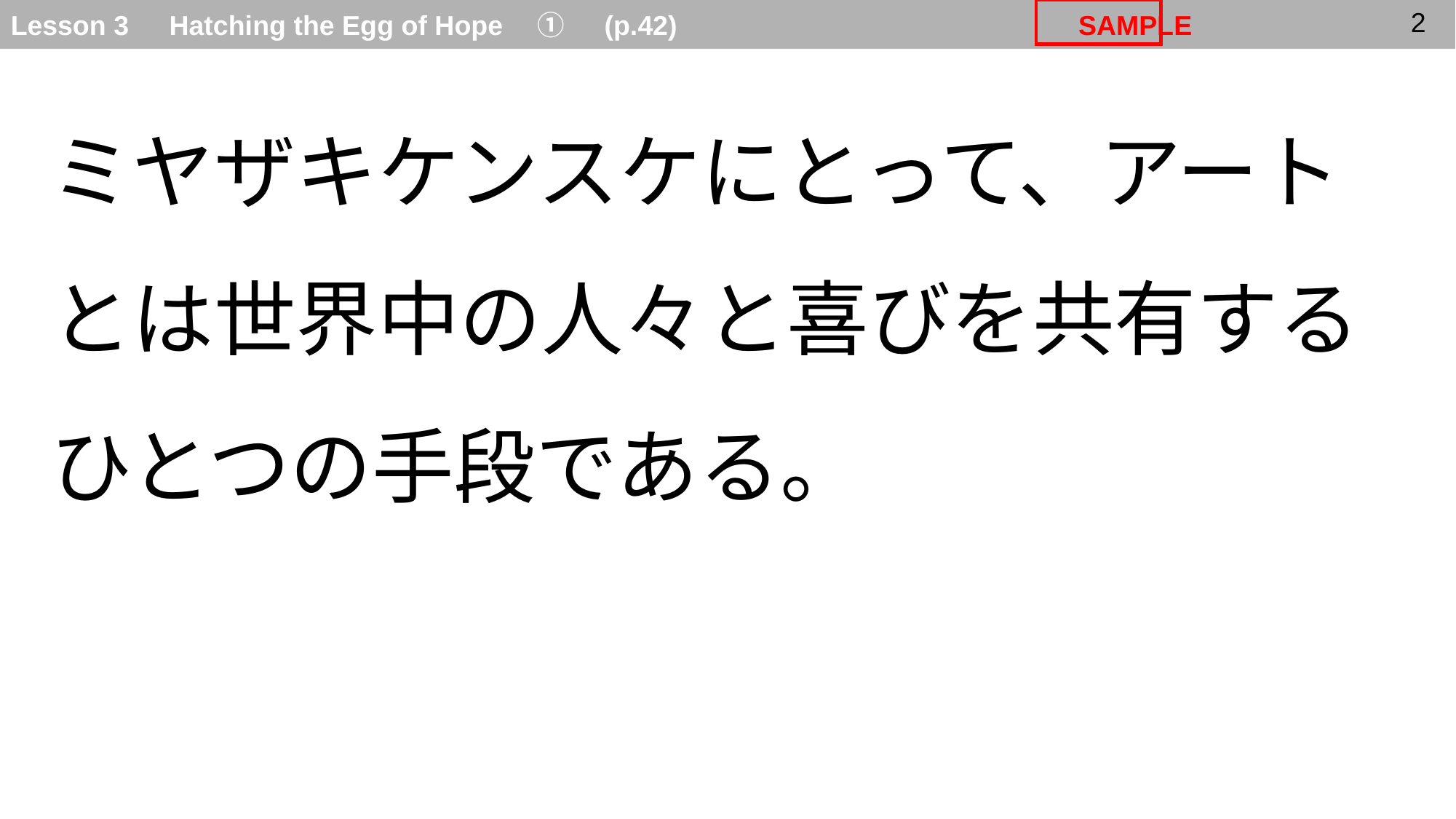

# ミヤザキケンスケにとって、アートとは世界中の人々と喜びを共有するひとつの手段である。